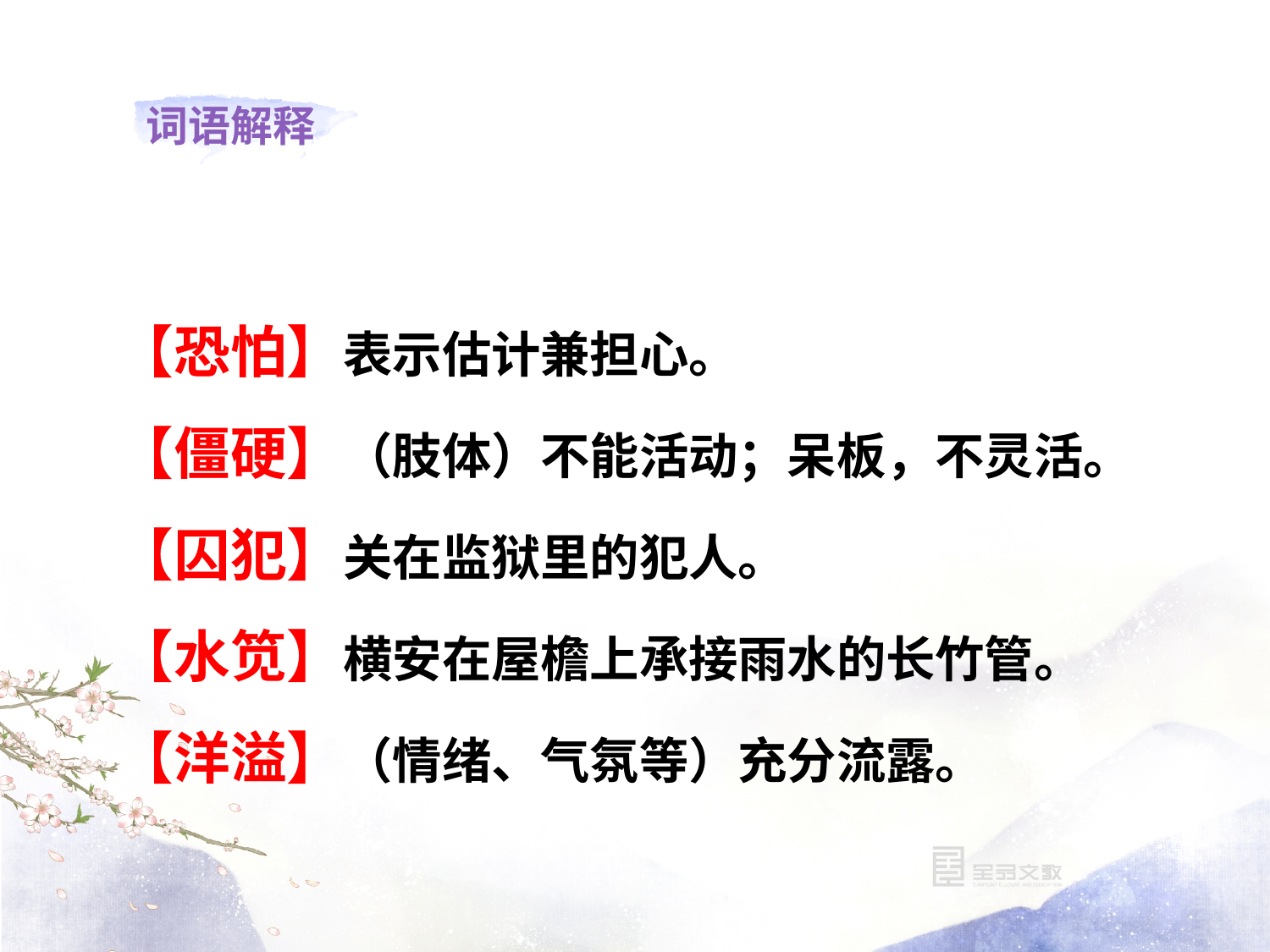

【恐怕】表示估计兼担心。
【僵硬】（肢体）不能活动；呆板，不灵活。
【囚犯】关在监狱里的犯人。
【水笕】横安在屋檐上承接雨水的长竹管。
【洋溢】（情绪、气氛等）充分流露。